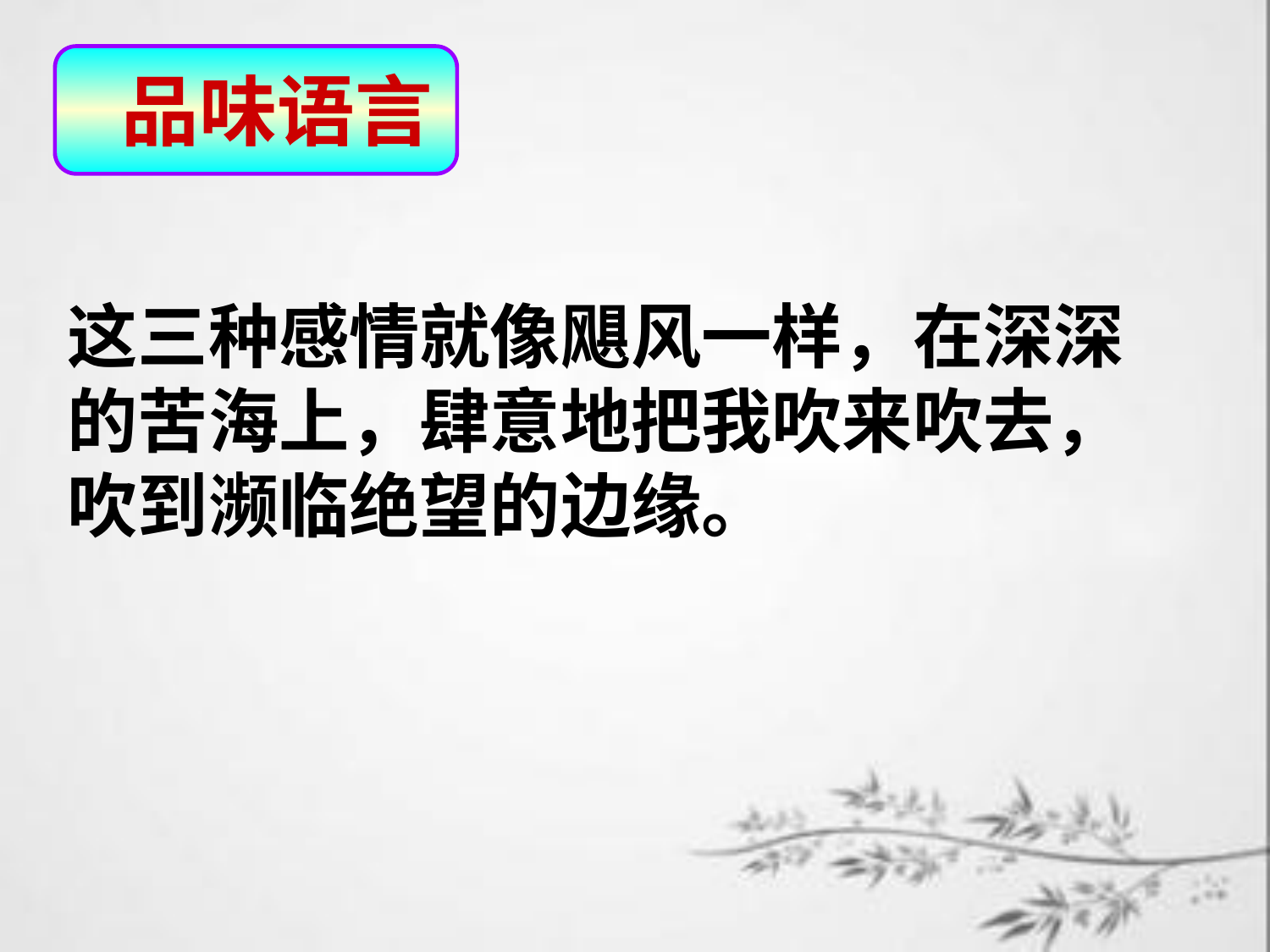

品味语言
这三种感情就像飓风一样，在深深的苦海上，肆意地把我吹来吹去，吹到濒临绝望的边缘。